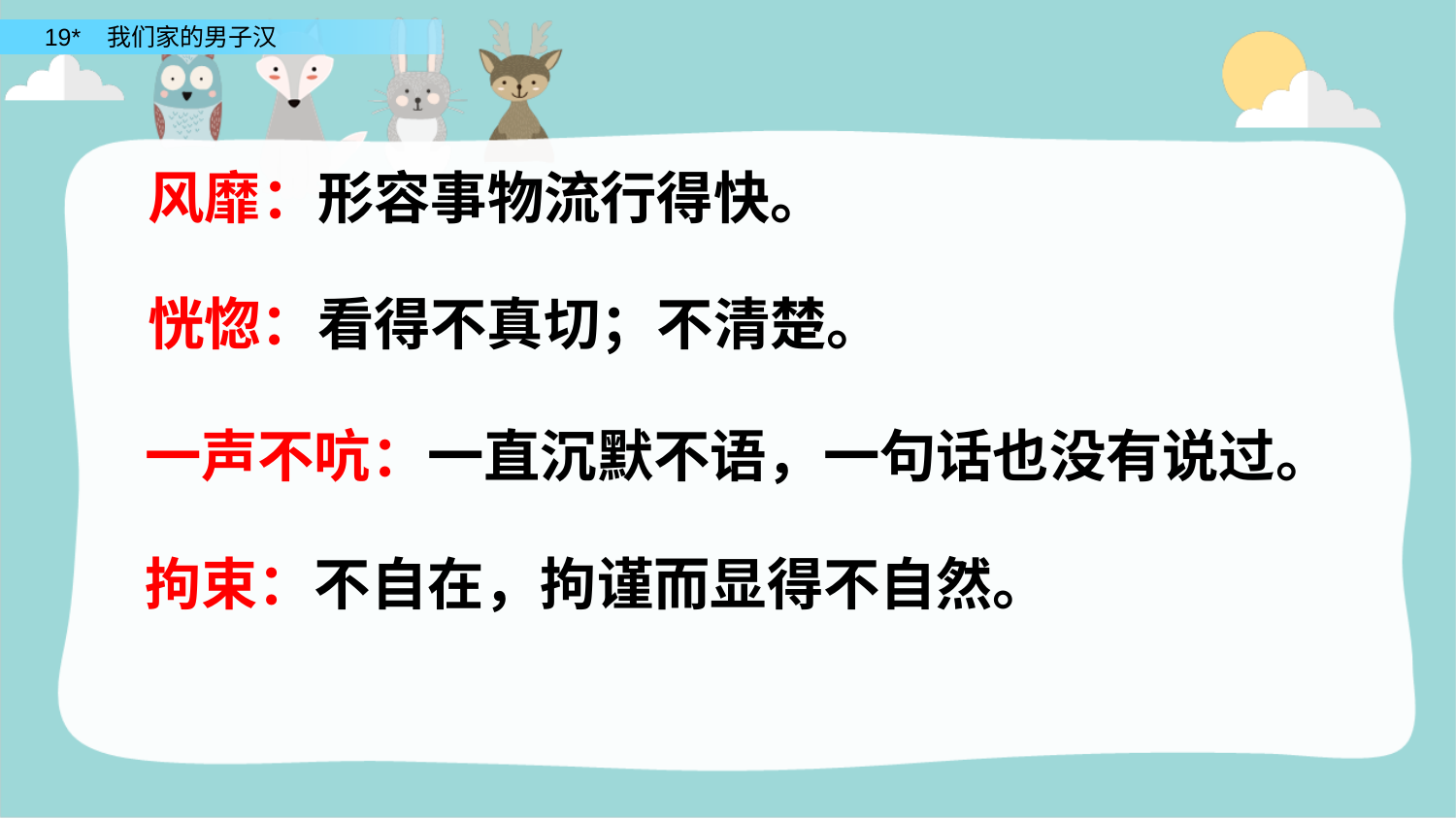

风靡：形容事物流行得快。
恍惚：看得不真切；不清楚。
一声不吭：一直沉默不语，一句话也没有说过。
拘束：不自在，拘谨而显得不自然。